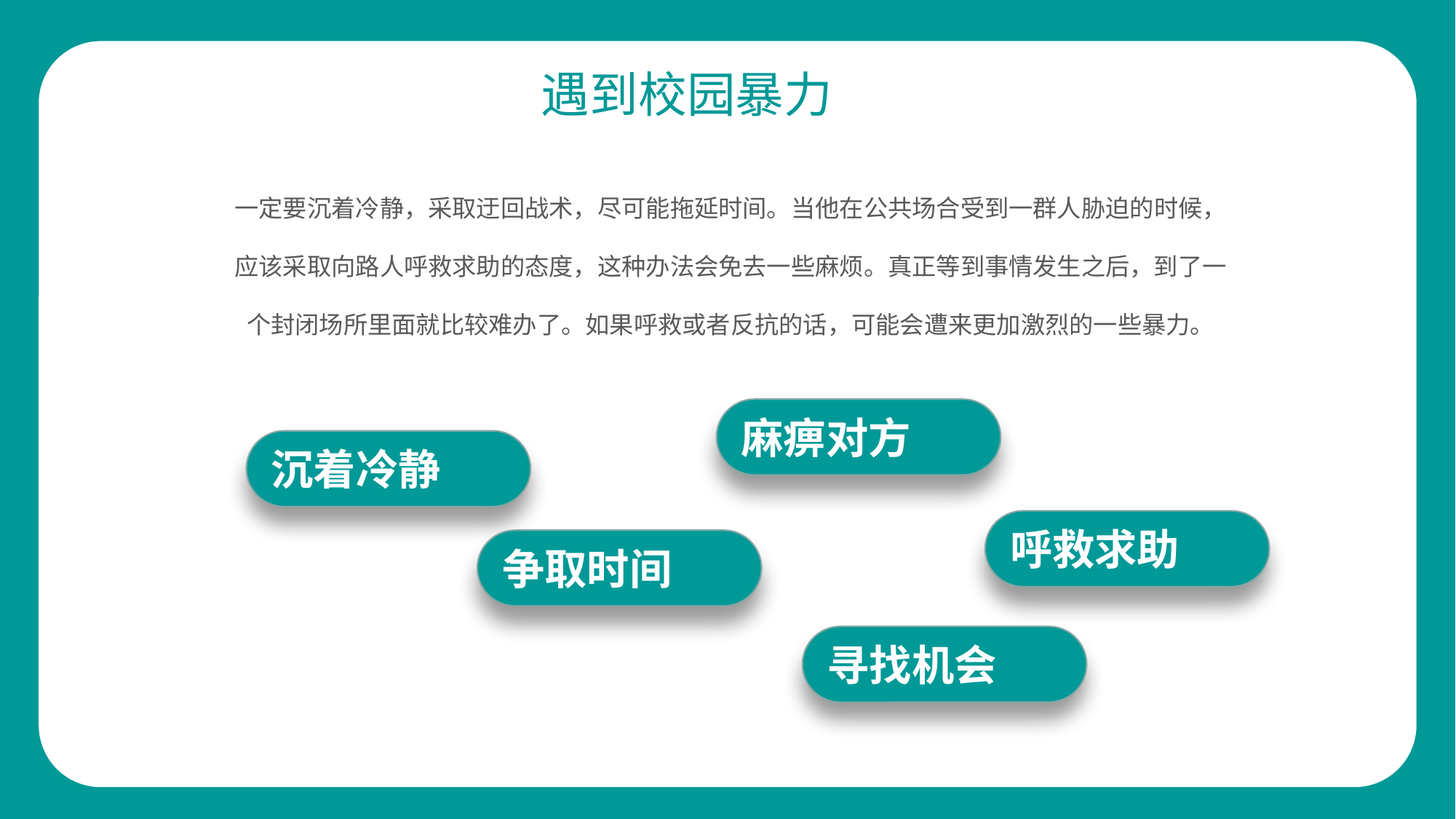

遇到校园暴力
一定要沉着冷静，采取迂回战术，尽可能拖延时间。当他在公共场合受到一群人胁迫的时候，应该采取向路人呼救求助的态度，这种办法会免去一些麻烦。真正等到事情发生之后，到了一个封闭场所里面就比较难办了。如果呼救或者反抗的话，可能会遭来更加激烈的一些暴力。

麻痹对方

沉着冷静

呼救求助

争取时间

寻找机会